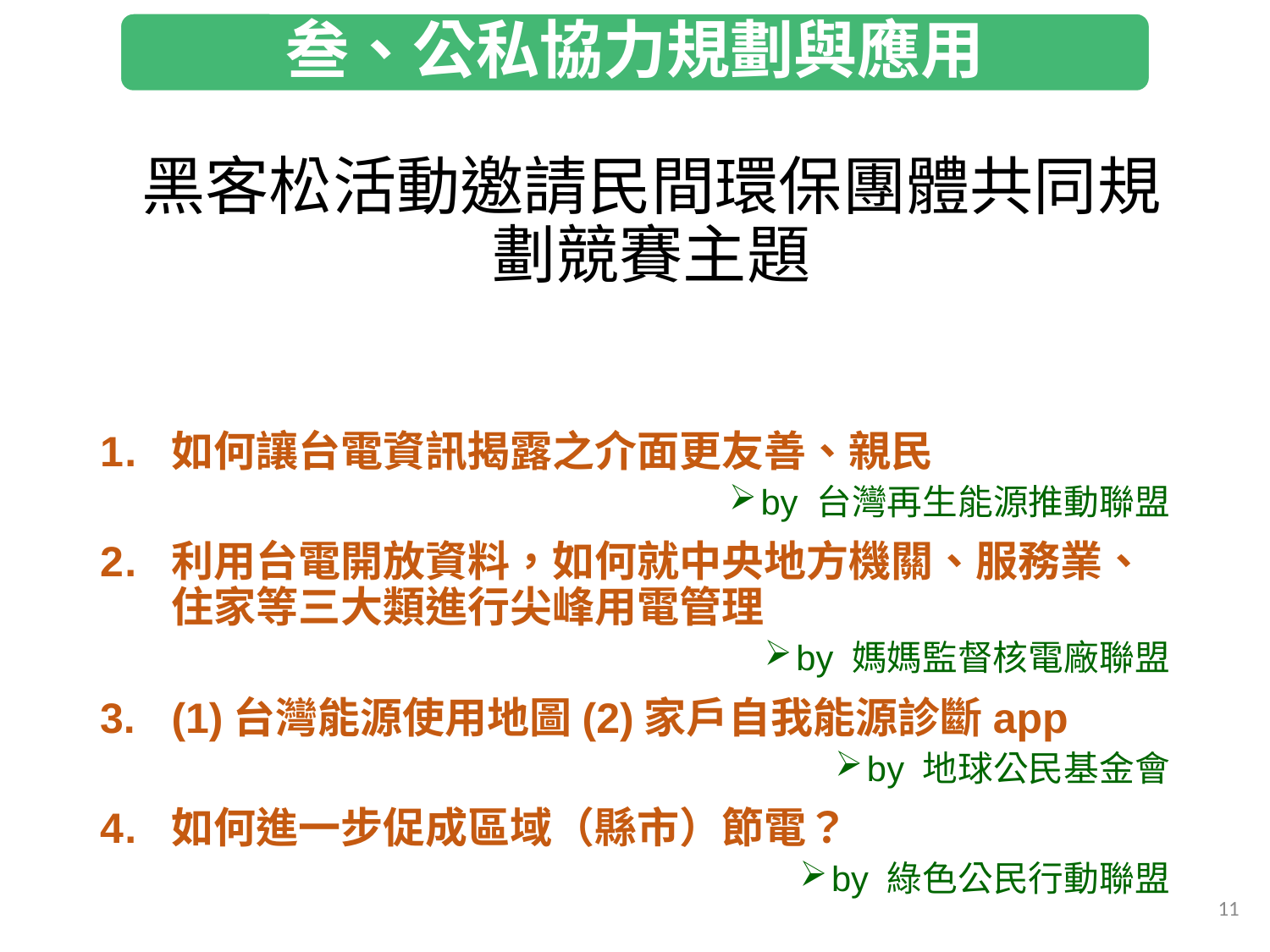

叁、公私協力規劃與應用
# 黑客松活動邀請民間環保團體共同規劃競賽主題
如何讓台電資訊揭露之介面更友善、親民
by 台灣再生能源推動聯盟
利用台電開放資料，如何就中央地方機關、服務業、住家等三大類進行尖峰用電管理
by 媽媽監督核電廠聯盟
(1)台灣能源使用地圖(2)家戶自我能源診斷app
by 地球公民基金會
如何進一步促成區域（縣市）節電？
by 綠色公民行動聯盟

11